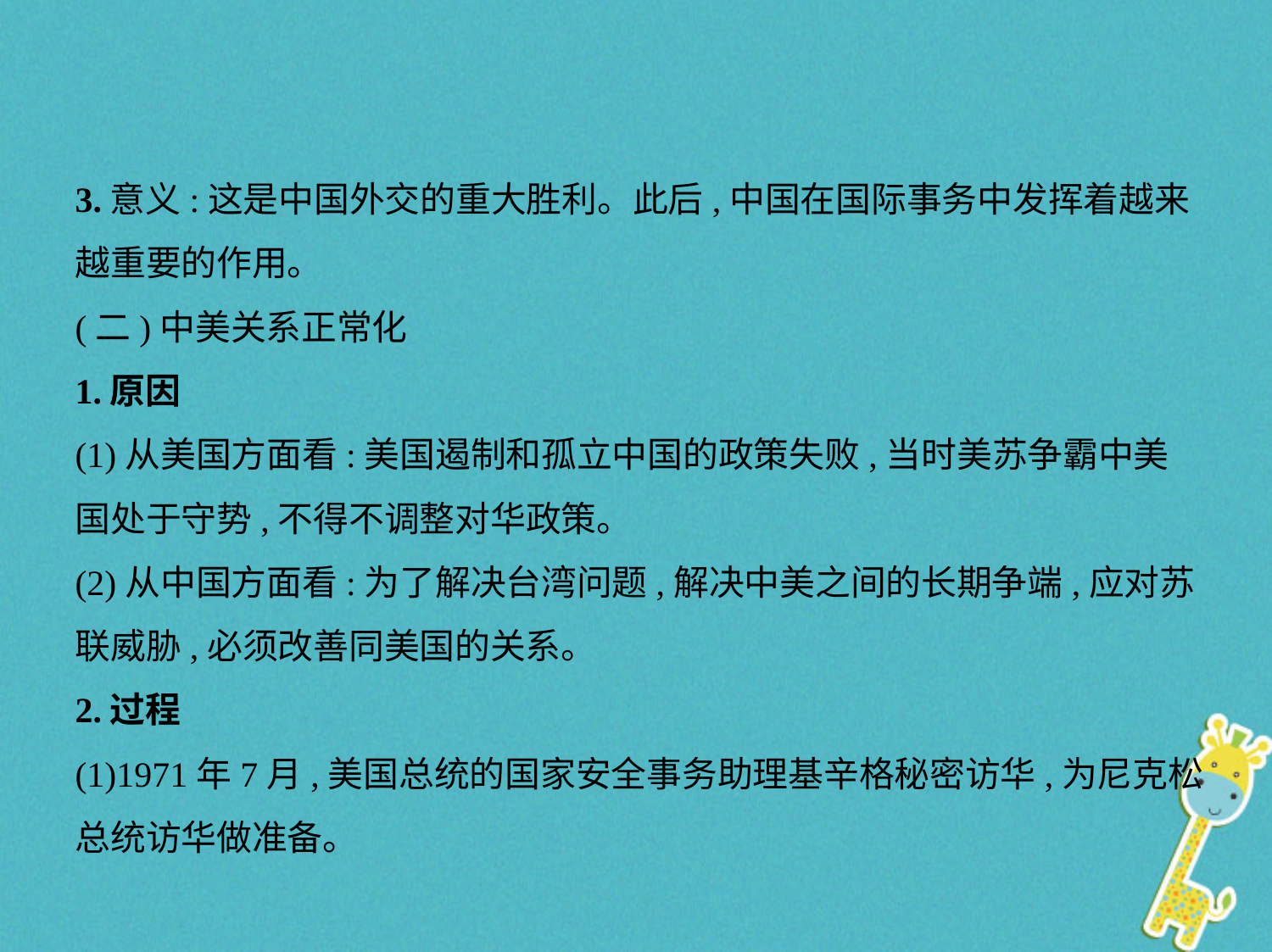

3.意义:这是中国外交的重大胜利。此后,中国在国际事务中发挥着越来
越重要的作用。
(二)中美关系正常化
1.原因
(1)从美国方面看:美国遏制和孤立中国的政策失败,当时美苏争霸中美
国处于守势,不得不调整对华政策。
(2)从中国方面看:为了解决台湾问题,解决中美之间的长期争端,应对苏
联威胁,必须改善同美国的关系。
2.过程
(1)1971年7月,美国总统的国家安全事务助理基辛格秘密访华,为尼克松
总统访华做准备。